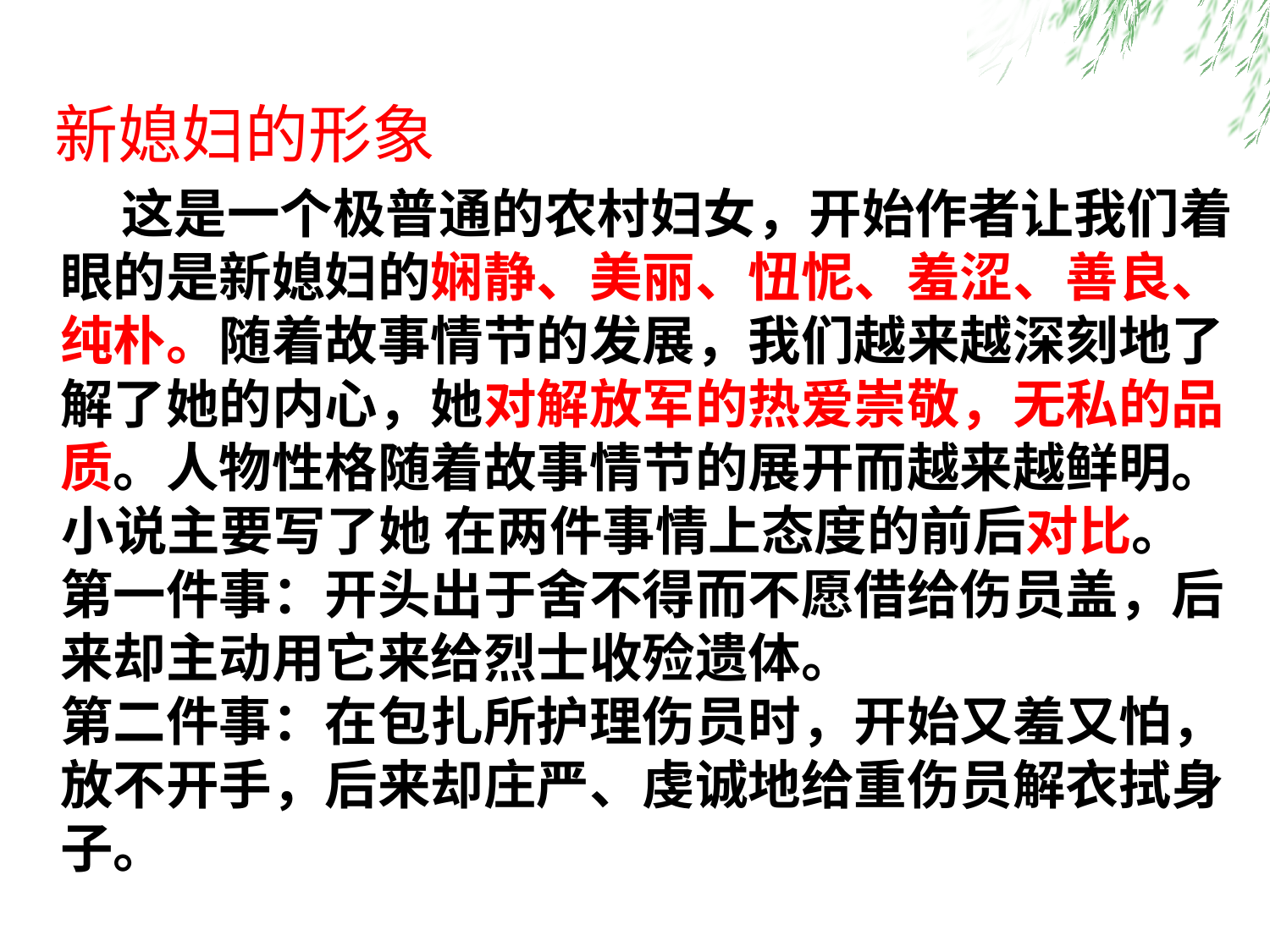

新媳妇的形象
    这是一个极普通的农村妇女，开始作者让我们着眼的是新媳妇的娴静、美丽、忸怩、羞涩、善良、纯朴。随着故事情节的发展，我们越来越深刻地了解了她的内心，她对解放军的热爱崇敬，无私的品质。人物性格随着故事情节的展开而越来越鲜明。
   小说主要写了她 在两件事情上态度的前后对比。
第一件事：开头出于舍不得而不愿借给伤员盖，后来却主动用它来给烈士收殓遗体。
第二件事：在包扎所护理伤员时，开始又羞又怕，放不开手，后来却庄严、虔诚地给重伤员解衣拭身子。